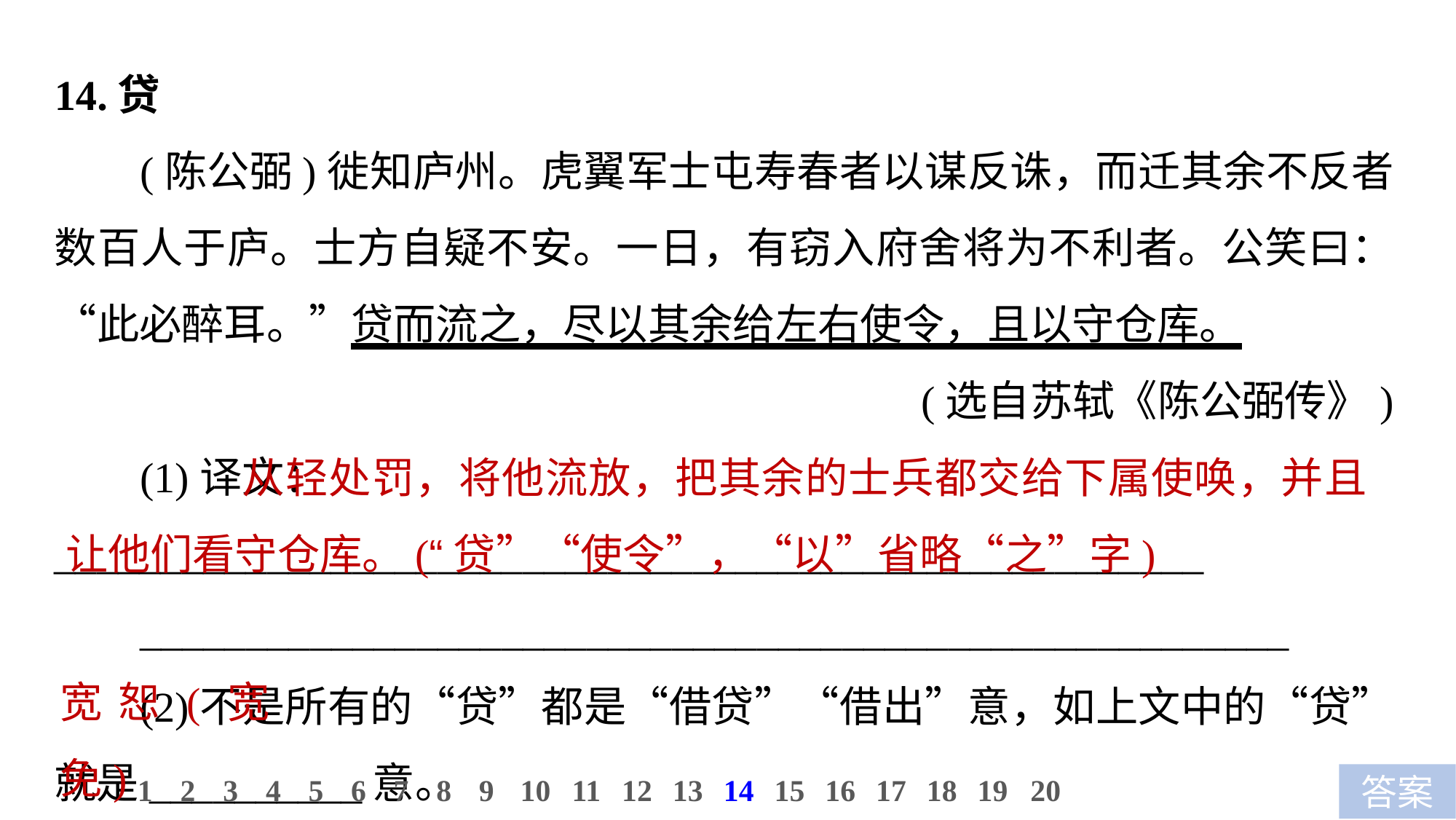

14.贷
(陈公弼)徙知庐州。虎翼军士屯寿春者以谋反诛，而迁其余不反者数百人于庐。士方自疑不安。一日，有窃入府舍将为不利者。公笑曰：“此必醉耳。”贷而流之，尽以其余给左右使令，且以守仓库。
(选自苏轼《陈公弼传》)
(1)译文：______________________________________________________
______________________________________________________
(2)不是所有的“贷”都是“借贷”“借出”意，如上文中的“贷”就是__________意。
                从轻处罚，将他流放，把其余的士兵都交给下属使唤，并且让他们看守仓库。(“贷”“使令”，“以”省略“之”字)
宽恕(宽免)
10
1
2
3
4
5
6
7
8
9
11
12
13
14
15
16
17
18
19
20
答案